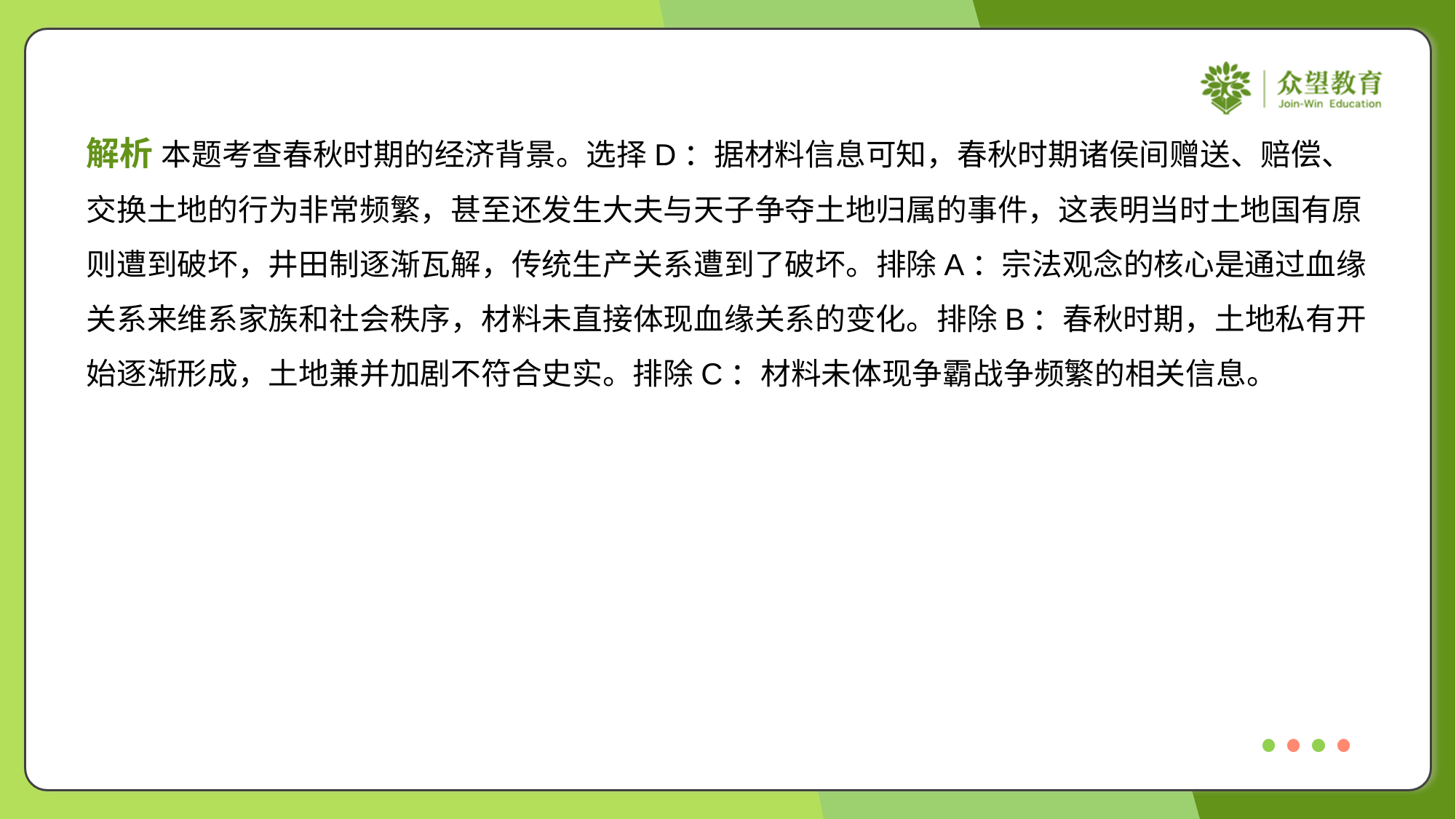

解析 本题考查春秋时期的经济背景。选择D：据材料信息可知，春秋时期诸侯间赠送、赔偿、
交换土地的行为非常频繁，甚至还发生大夫与天子争夺土地归属的事件，这表明当时土地国有原
则遭到破坏，井田制逐渐瓦解，传统生产关系遭到了破坏。排除A：宗法观念的核心是通过血缘
关系来维系家族和社会秩序，材料未直接体现血缘关系的变化。排除B：春秋时期，土地私有开
始逐渐形成，土地兼并加剧不符合史实。排除C：材料未体现争霸战争频繁的相关信息。